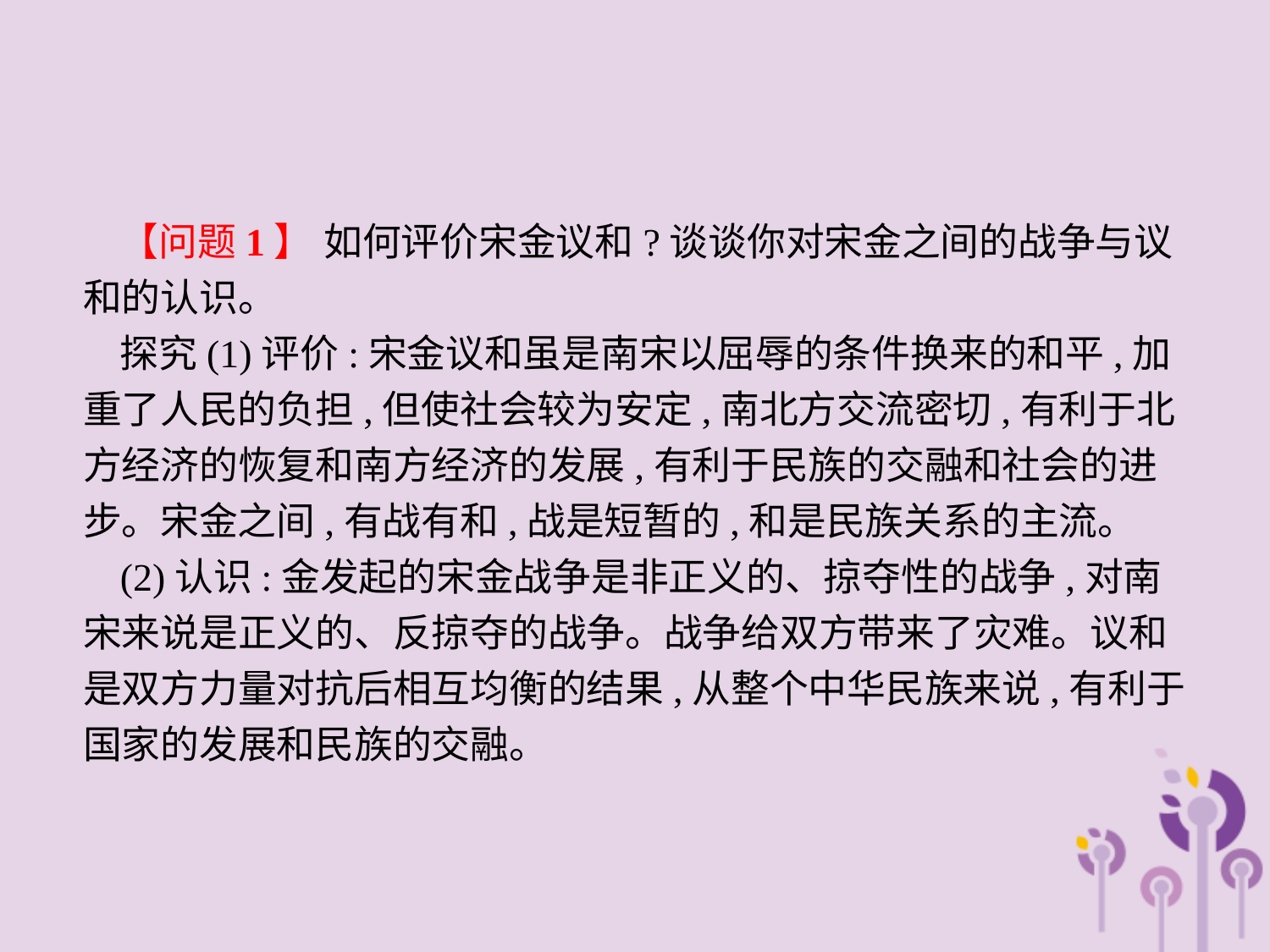

【问题1】 如何评价宋金议和?谈谈你对宋金之间的战争与议和的认识。
探究(1)评价:宋金议和虽是南宋以屈辱的条件换来的和平,加重了人民的负担,但使社会较为安定,南北方交流密切,有利于北方经济的恢复和南方经济的发展,有利于民族的交融和社会的进步。宋金之间,有战有和,战是短暂的,和是民族关系的主流。
(2)认识:金发起的宋金战争是非正义的、掠夺性的战争,对南宋来说是正义的、反掠夺的战争。战争给双方带来了灾难。议和是双方力量对抗后相互均衡的结果,从整个中华民族来说,有利于国家的发展和民族的交融。